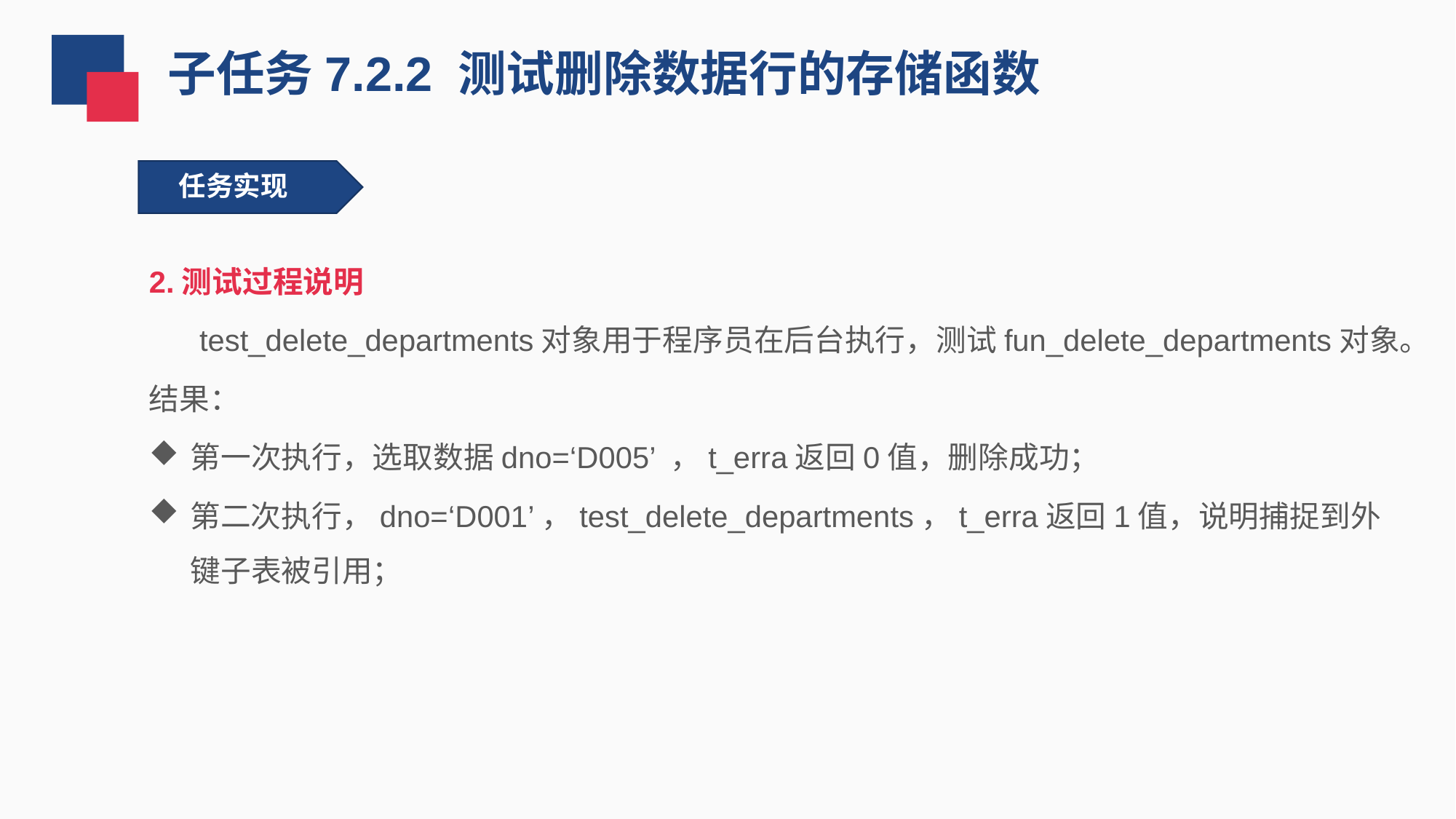

子任务7.2.2 测试删除数据行的存储函数

任务实现
2.测试过程说明
      test_delete_departments对象用于程序员在后台执行，测试fun_delete_departments对象。
结果：
第一次执行，选取数据dno=‘D005’ ，t_erra返回0值，删除成功；
第二次执行，dno=‘D001’，test_delete_departments，t_erra返回1值，说明捕捉到外键子表被引用；